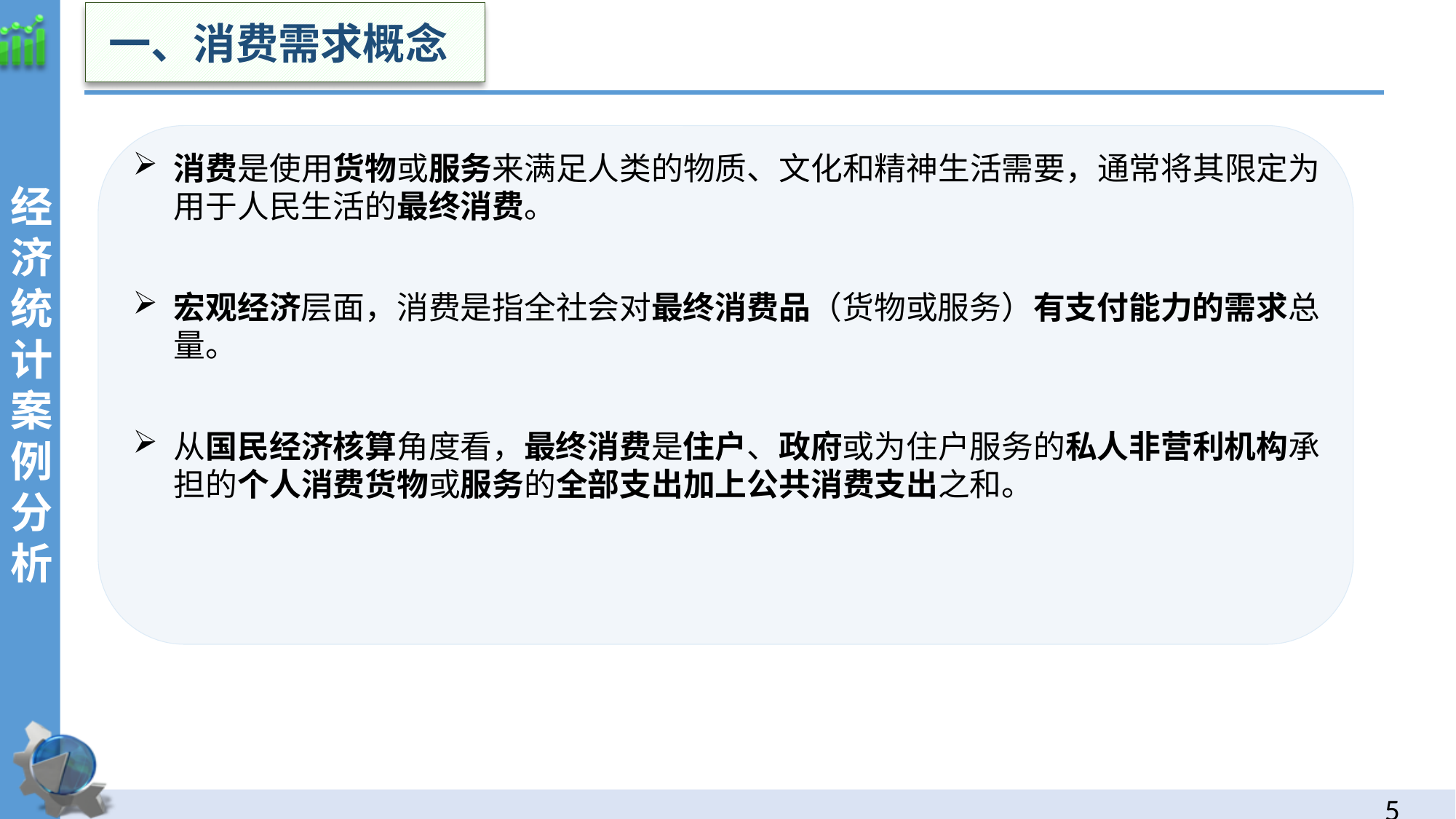

一、消费需求概念

经济统计案例分析

消费是使用货物或服务来满足人类的物质、文化和精神生活需要，通常将其限定为用于人民生活的最终消费。

宏观经济层面，消费是指全社会对最终消费品（货物或服务）有支付能力的需求总量。

从国民经济核算角度看，最终消费是住户、政府或为住户服务的私人非营利机构承担的个人消费货物或服务的全部支出加上公共消费支出之和。
5